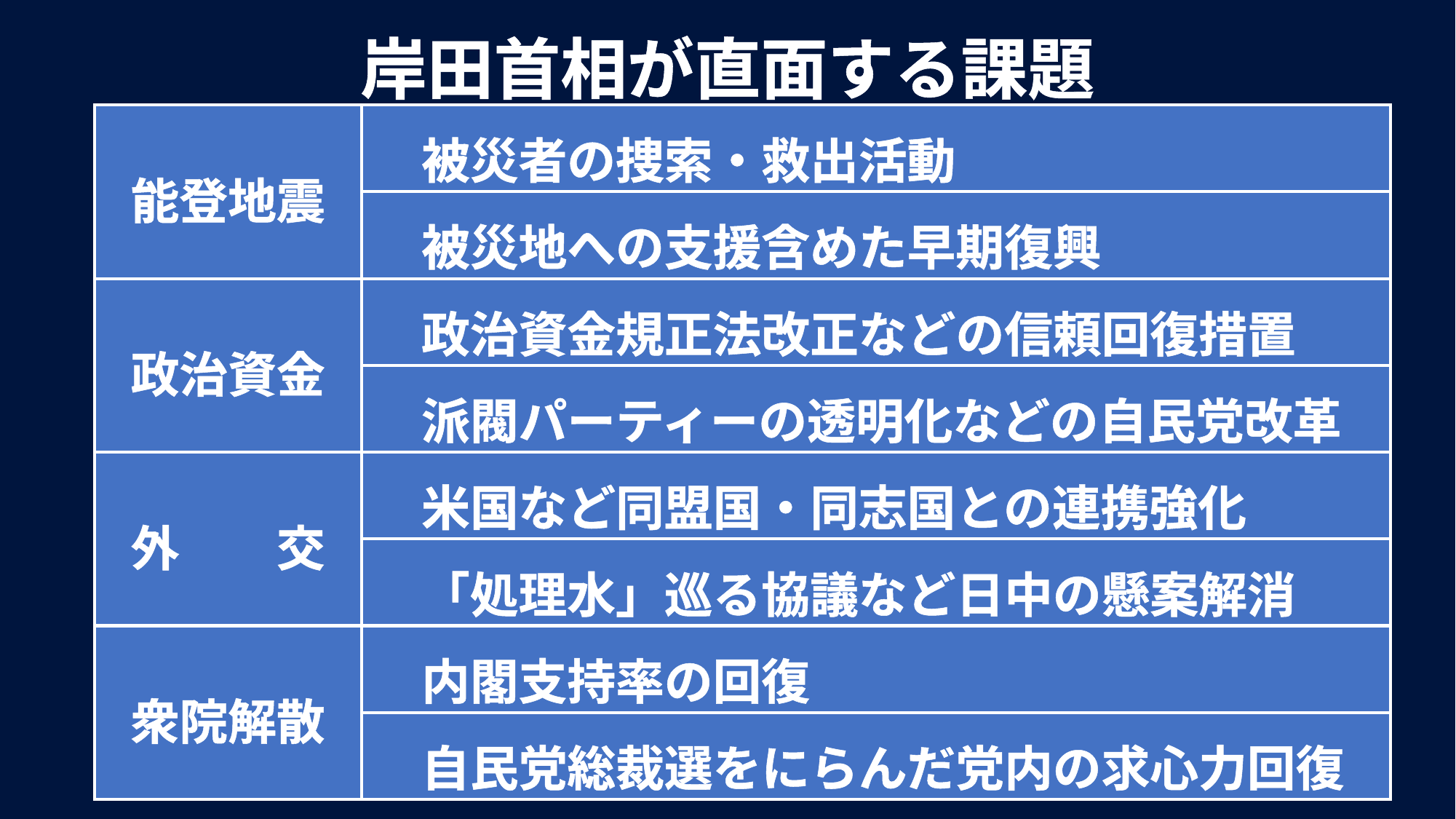

岸田首相が直面する課題
| 能登地震 | 被災者の捜索・救出活動 |
| --- | --- |
|  | 被災地への支援含めた早期復興 |
| 政治資金 | 政治資金規正法改正などの信頼回復措置 |
|  | 派閥パーティーの透明化などの自民党改革 |
| 外　　交 | 米国など同盟国・同志国との連携強化 |
|  | 「処理水」巡る協議など日中の懸案解消 |
| 衆院解散 | 内閣支持率の回復 |
|  | 自民党総裁選をにらんだ党内の求心力回復 |